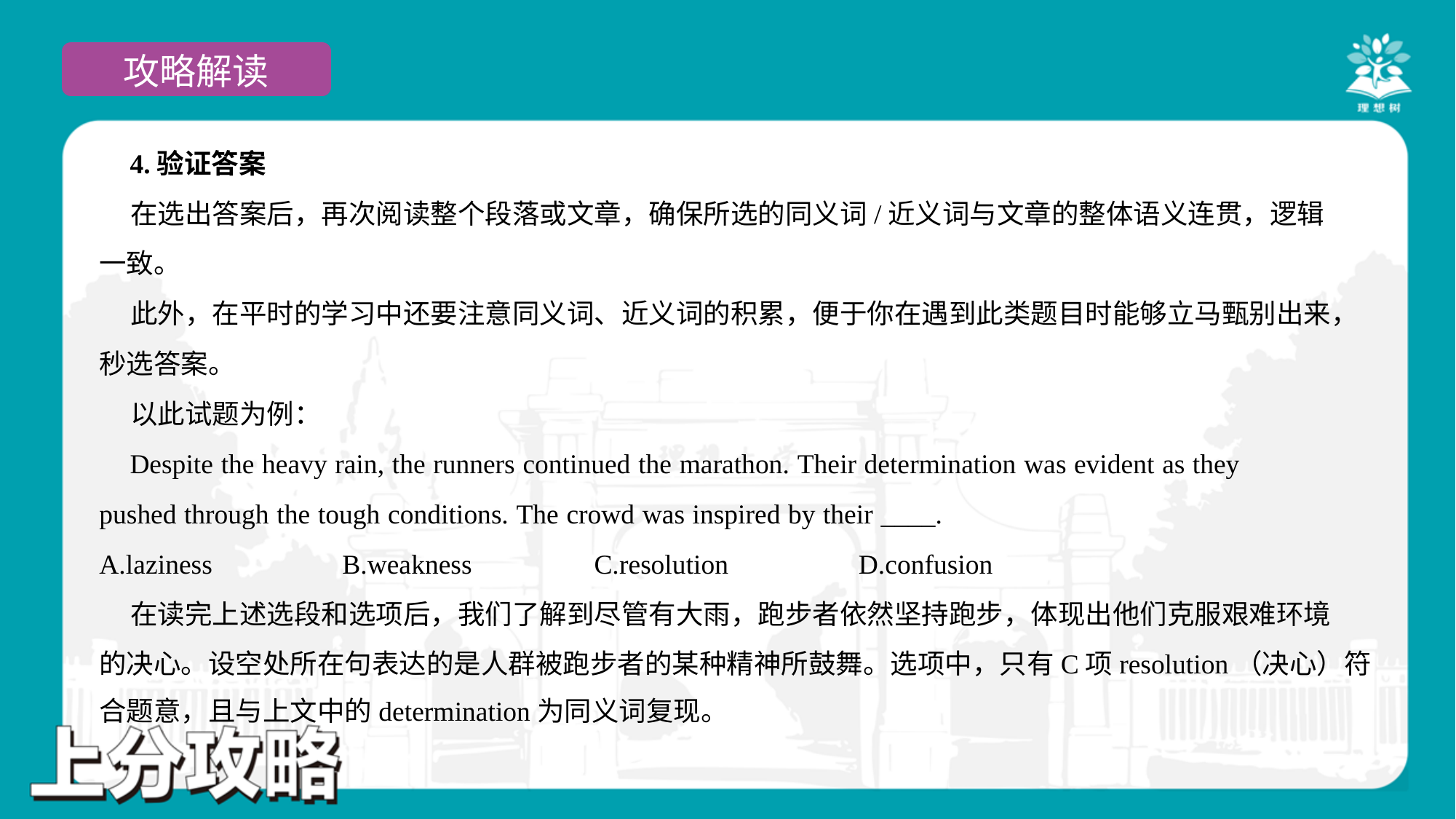

4.验证答案
    在选出答案后，再次阅读整个段落或文章，确保所选的同义词/近义词与文章的整体语义连贯，逻辑
一致。
    此外，在平时的学习中还要注意同义词、近义词的积累，便于你在遇到此类题目时能够立马甄别出来，
秒选答案。
    以此试题为例：
    Despite the heavy rain, the runners continued the marathon. Their determination was evident as they
pushed through the tough conditions. The crowd was inspired by their ____.
A.laziness                 B.weakness                C.resolution                 D.confusion
    在读完上述选段和选项后，我们了解到尽管有大雨，跑步者依然坚持跑步，体现出他们克服艰难环境
的决心。设空处所在句表达的是人群被跑步者的某种精神所鼓舞。选项中，只有C项resolution（决心）符
合题意，且与上文中的determination为同义词复现。#1.1.7.3